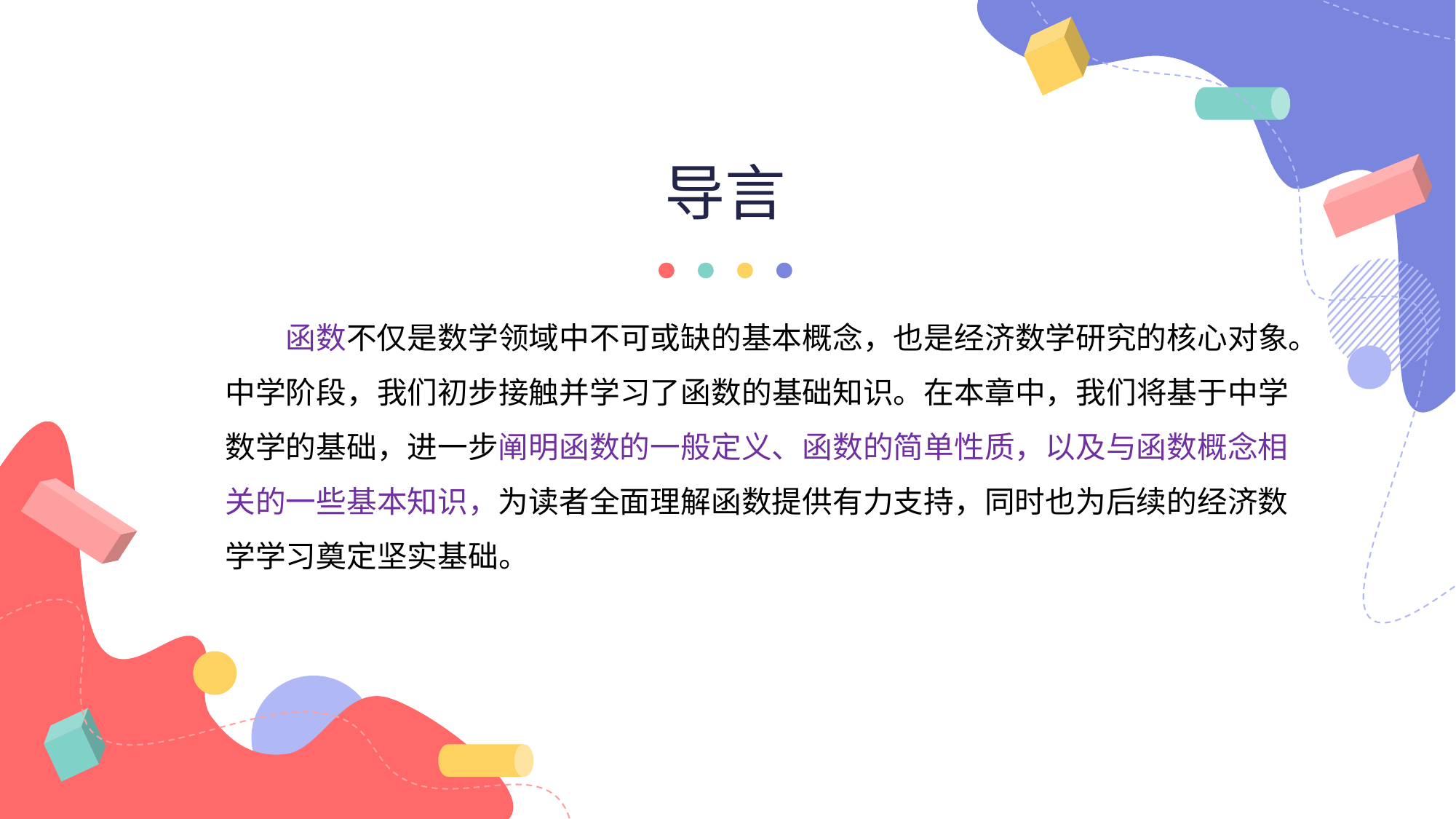

导言

函数不仅是数学领域中不可或缺的基本概念，也是经济数学研究的核心对象。中学阶段，我们初步接触并学习了函数的基础知识。在本章中，我们将基于中学数学的基础，进一步阐明函数的一般定义、函数的简单性质，以及与函数概念相关的一些基本知识，为读者全面理解函数提供有力支持，同时也为后续的经济数学学习奠定坚实基础。